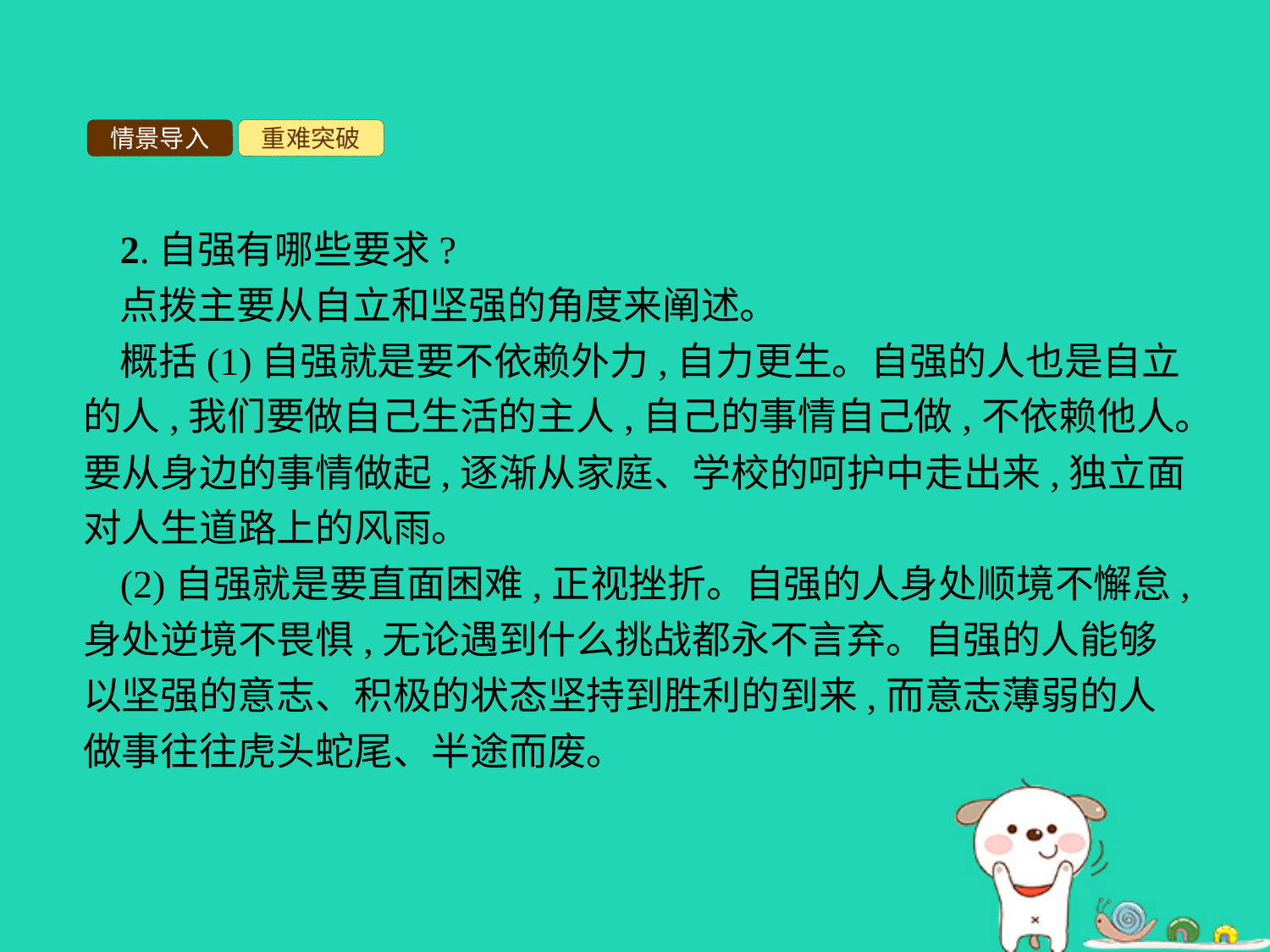

情景导入
重难突破
2.自强有哪些要求?
点拨主要从自立和坚强的角度来阐述。
概括(1)自强就是要不依赖外力,自力更生。自强的人也是自立的人,我们要做自己生活的主人,自己的事情自己做,不依赖他人。要从身边的事情做起,逐渐从家庭、学校的呵护中走出来,独立面对人生道路上的风雨。
(2)自强就是要直面困难,正视挫折。自强的人身处顺境不懈怠,身处逆境不畏惧,无论遇到什么挑战都永不言弃。自强的人能够以坚强的意志、积极的状态坚持到胜利的到来,而意志薄弱的人做事往往虎头蛇尾、半途而废。